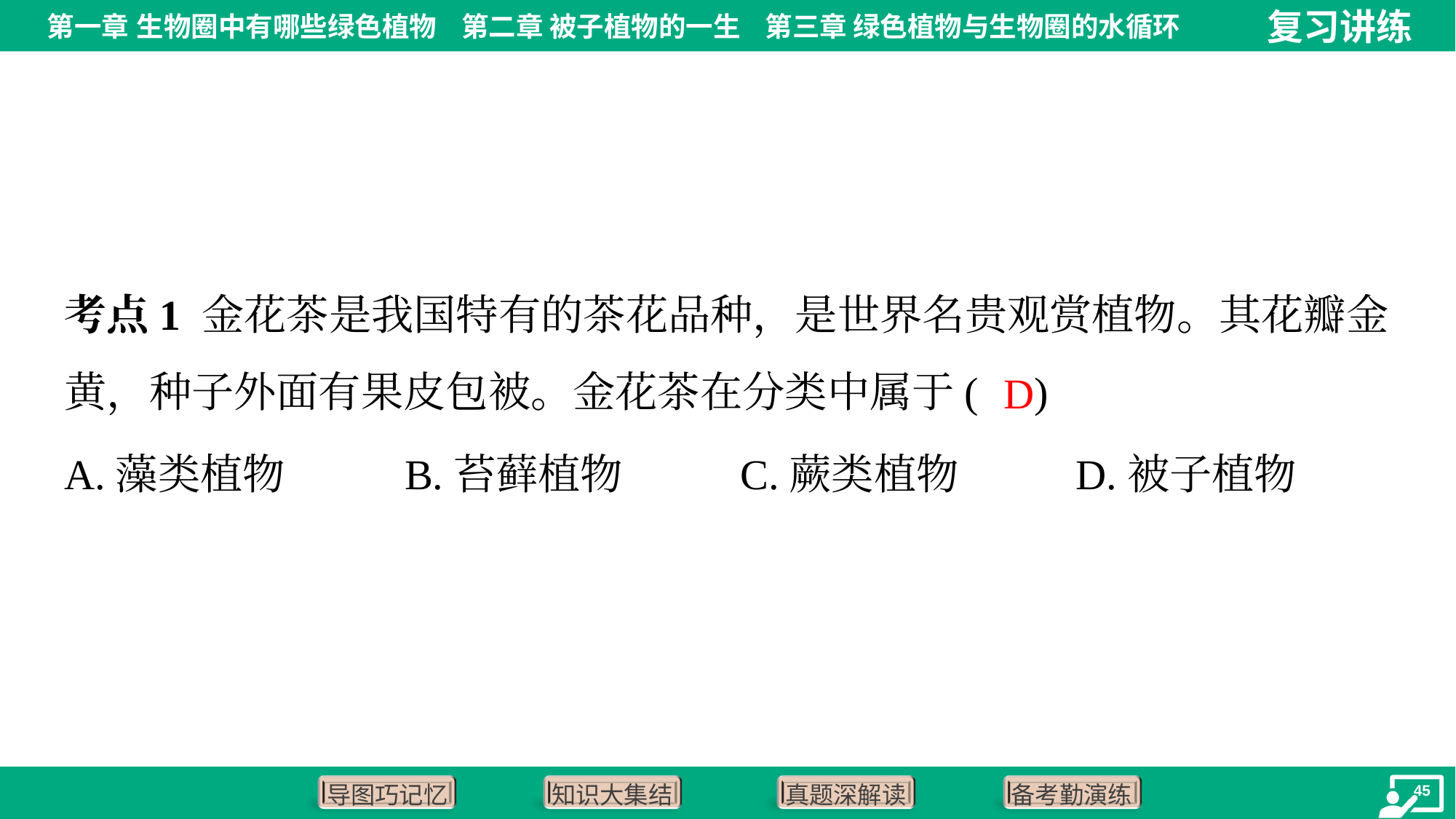

考点1 金花茶是我国特有的茶花品种，是世界名贵观赏植物。其花瓣金
黄，种子外面有果皮包被。金花茶在分类中属于(     )
D
A.藻类植物	B.苔藓植物	C.蕨类植物	D.被子植物